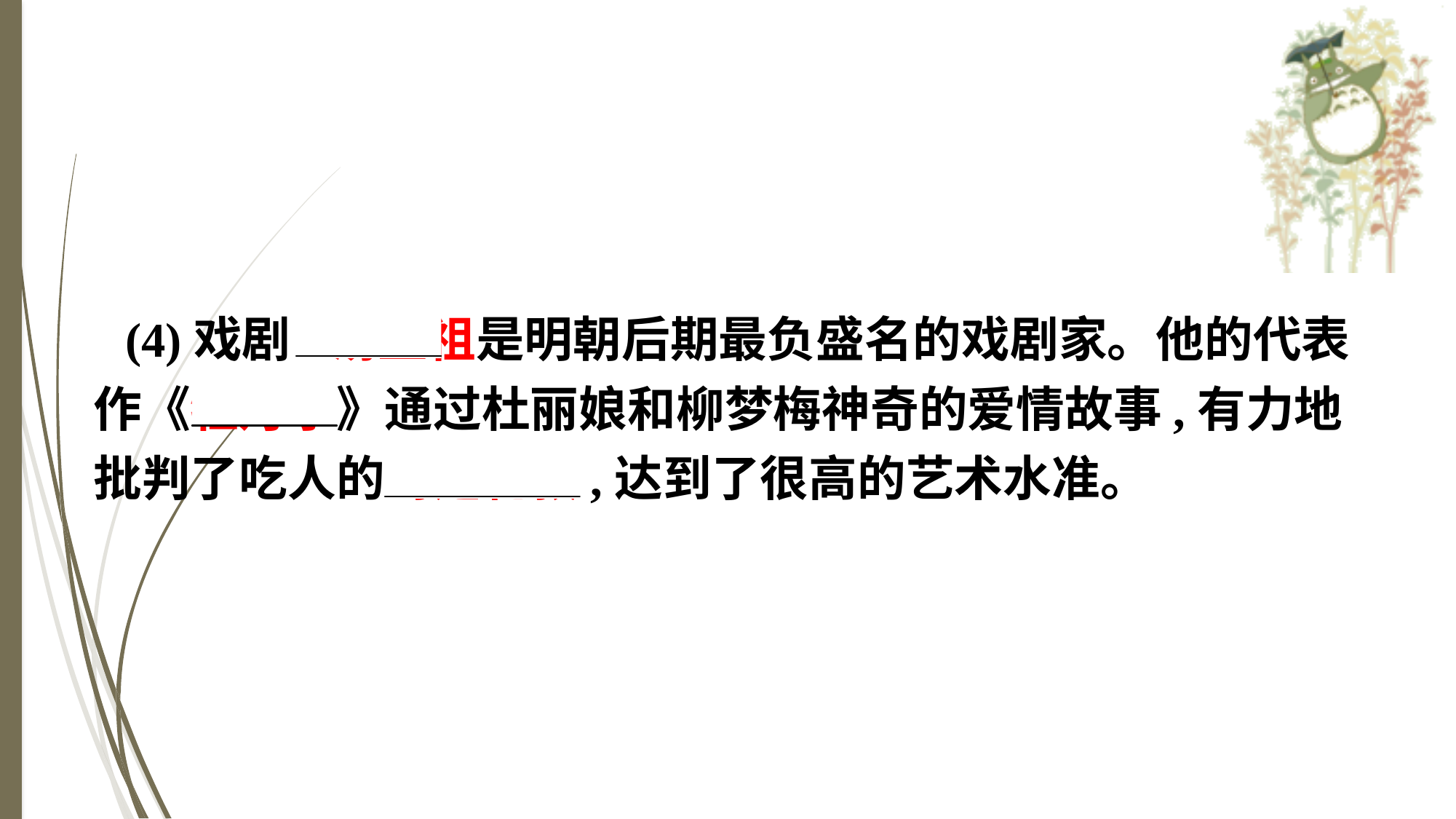

(4)戏剧:汤显祖是明朝后期最负盛名的戏剧家。他的代表作《牡丹亭》通过杜丽娘和柳梦梅神奇的爱情故事,有力地批判了吃人的封建礼教,达到了很高的艺术水准。